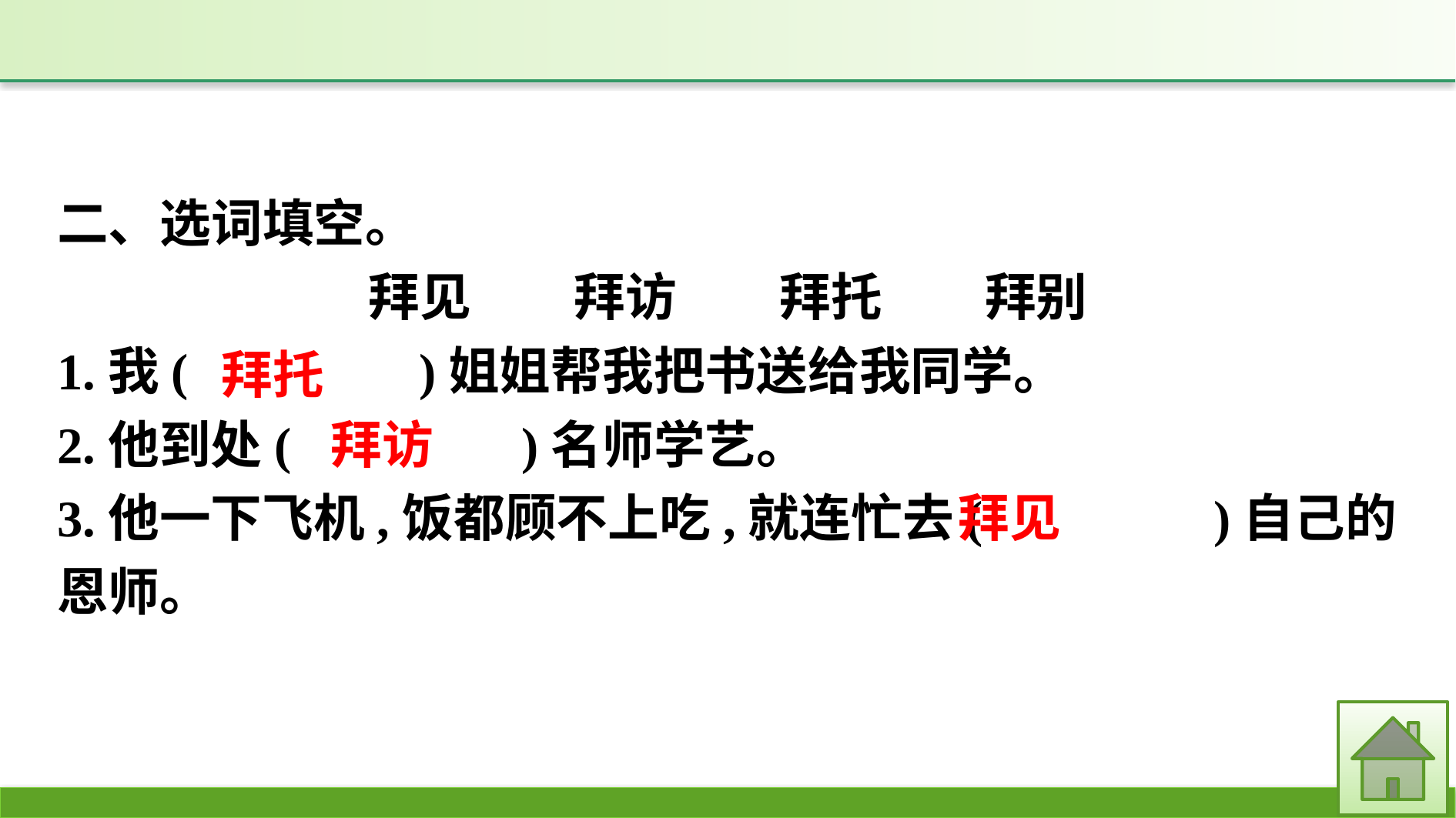

二、选词填空。
拜见　　拜访　　拜托　　拜别
1.我(　　　　)姐姐帮我把书送给我同学。
2.他到处(　　　　)名师学艺。
3.他一下飞机,饭都顾不上吃,就连忙去(　　　　)自己的恩师。
拜托
拜访
拜见